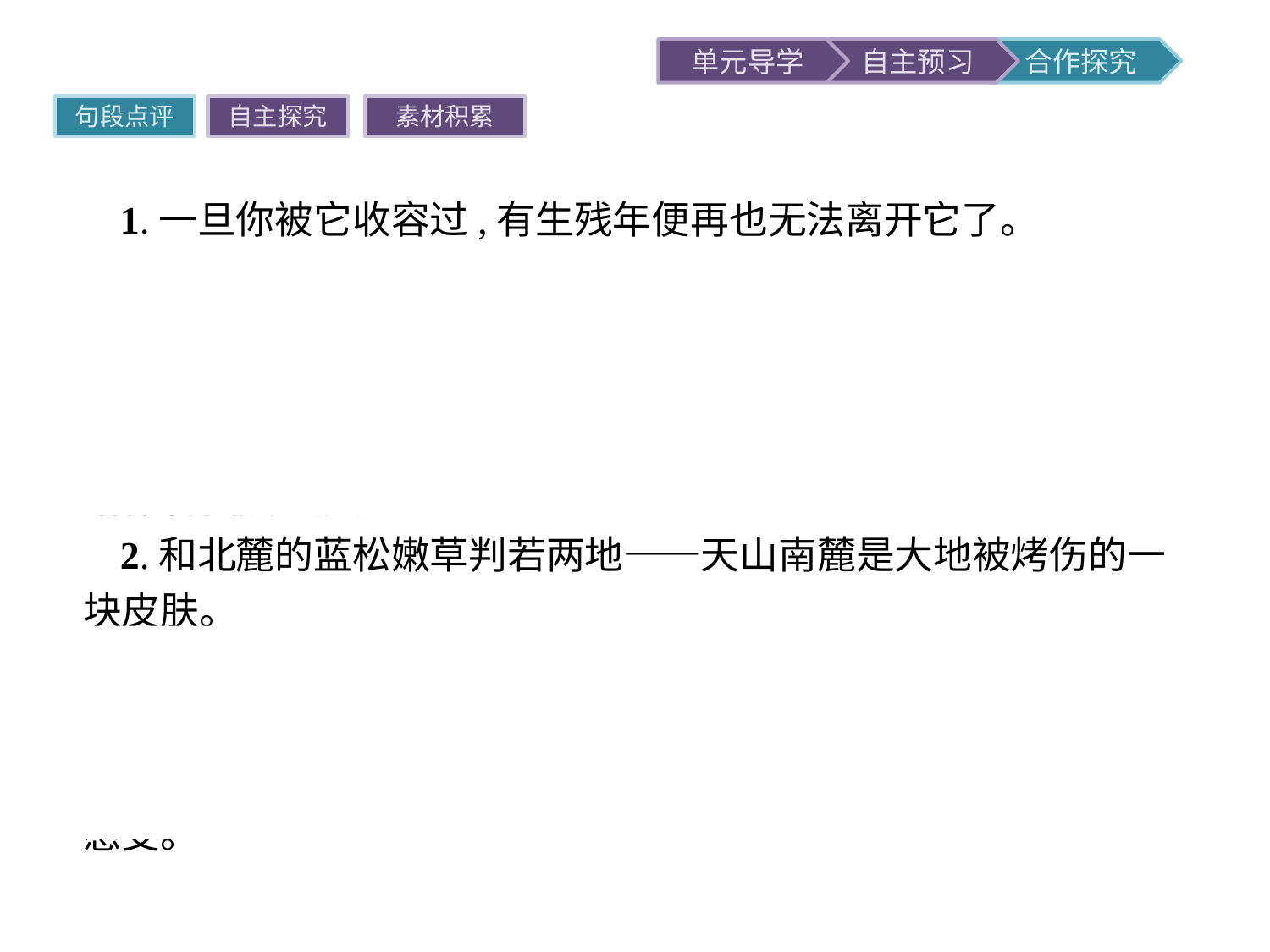

句段点评
自主探究
素材积累
1.一旦你被它收容过,有生残年便再也无法离开它了。
点评“收容”的本义是有关的组织、机构对困难中的人给予帮助和照顾。联系上下文来看,作者在这里写自己被永恒的“山野之静”所“收容”,意思是说自己被四野的宁静包裹着,完全融入到周围的宁静之中。这种一路单骑行进于三百里空山绝谷的感受给作者强烈的震撼。
2.和北麓的蓝松嫩草判若两地——天山南麓是大地被烤伤的一块皮肤。
点评这一句用了比喻的修辞手法,把天山南麓比作“大地被烤伤的一块皮肤”,生动形象地写出了南麓在烈日照射下的热的程度之深,以及那里干燥荒芜的地理环境,表现出了当时作者的切身感受。